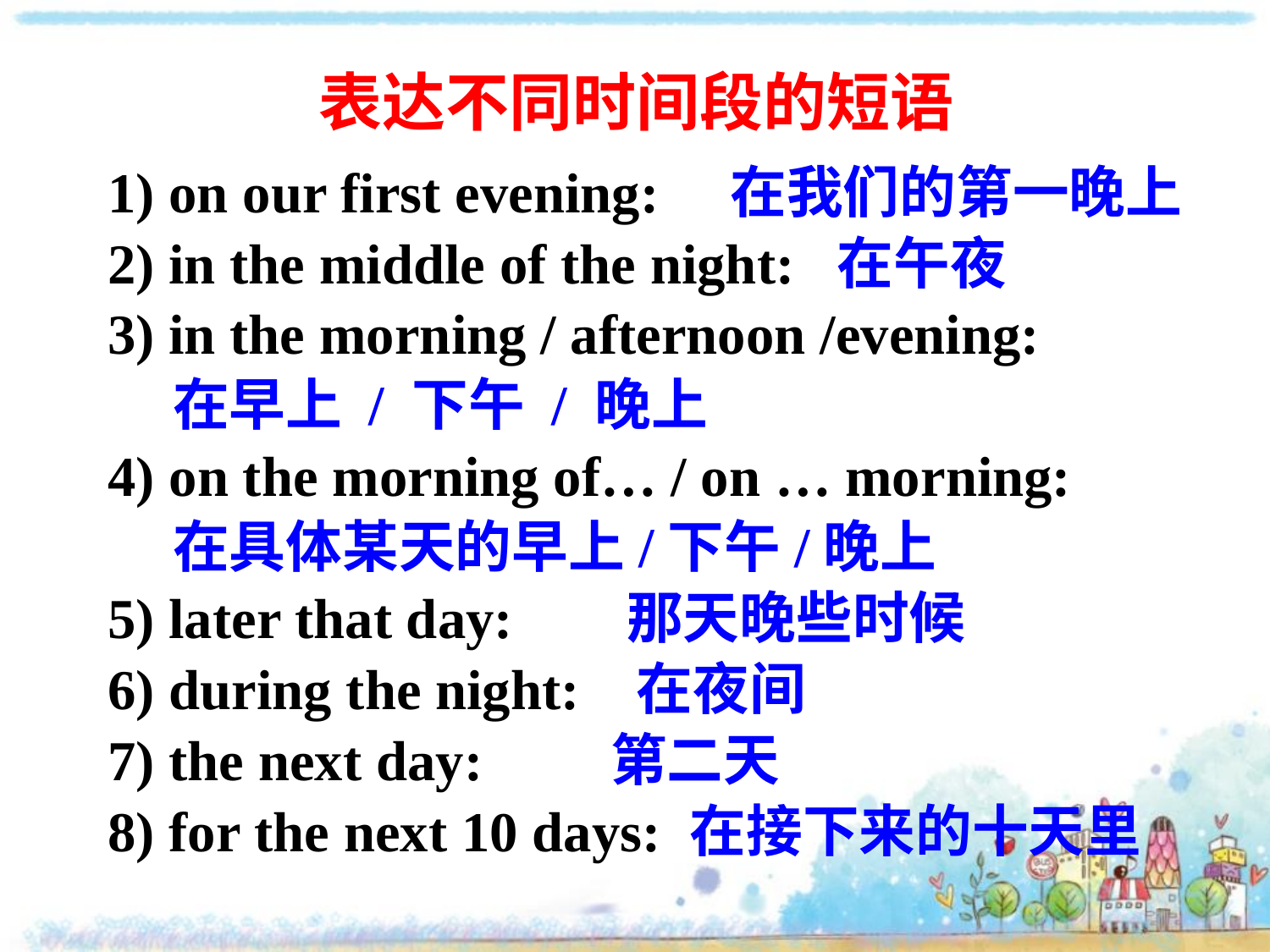

表达不同时间段的短语
1) on our first evening:    在我们的第一晚上
2) in the middle of the night:  在午夜
3) in the morning / afternoon /evening:
    在早上 / 下午 / 晚上
4) on the morning of… / on … morning:
    在具体某天的早上/下午/晚上
5) later that day:       那天晚些时候
6) during the night:   在夜间
7) the next day:        第二天
8) for the next 10 days: 在接下来的十天里